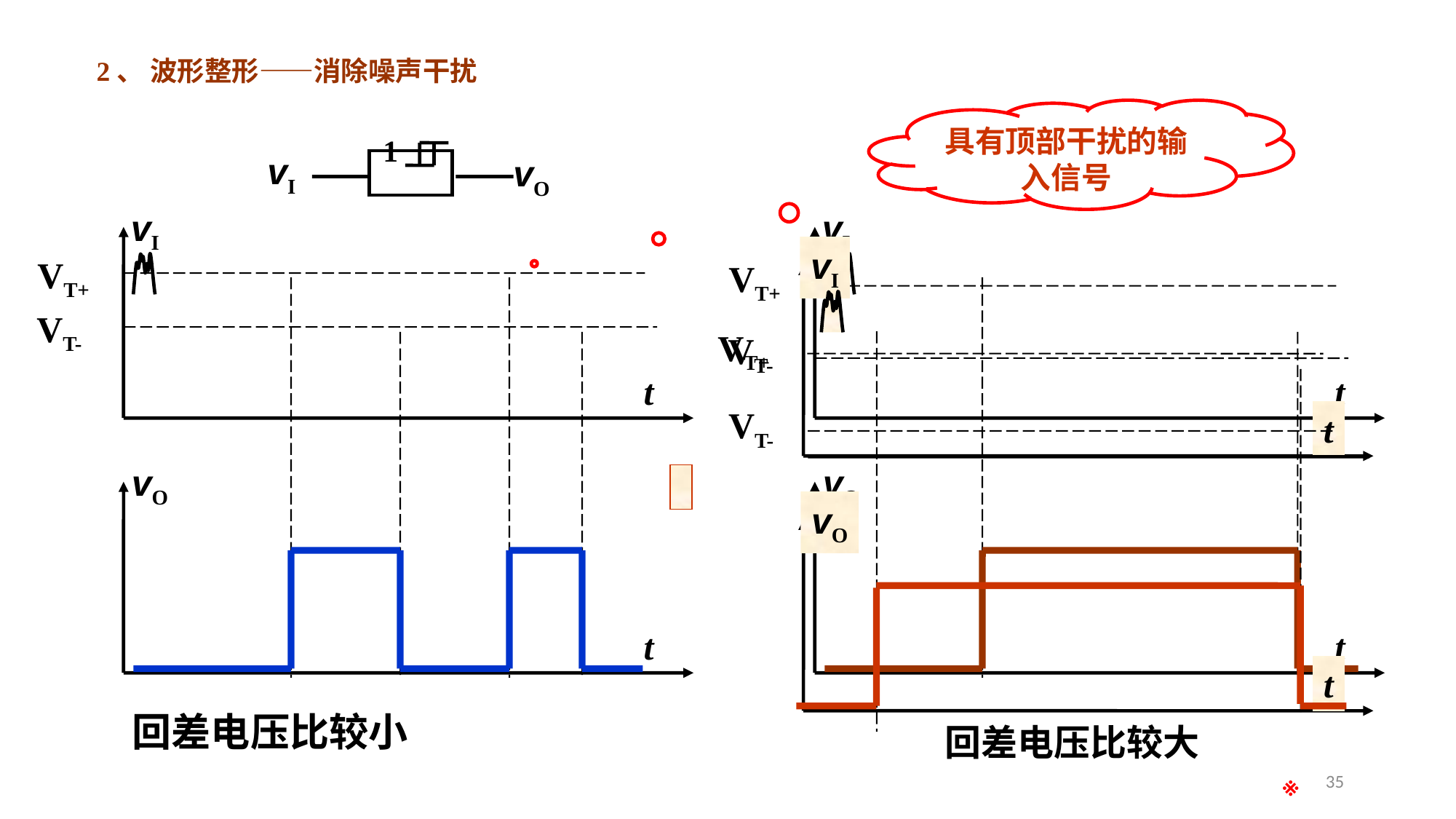

2、 波形整形——消除噪声干扰
具有顶部干扰的输入信号
1
vI

vO

vI

t

vO

t

vI

t

vO

t

vI

t

vO

t

VT+

VT-

VT+

VT-

VT+

VT-

回差电压比较小
回差电压比较大
35
※